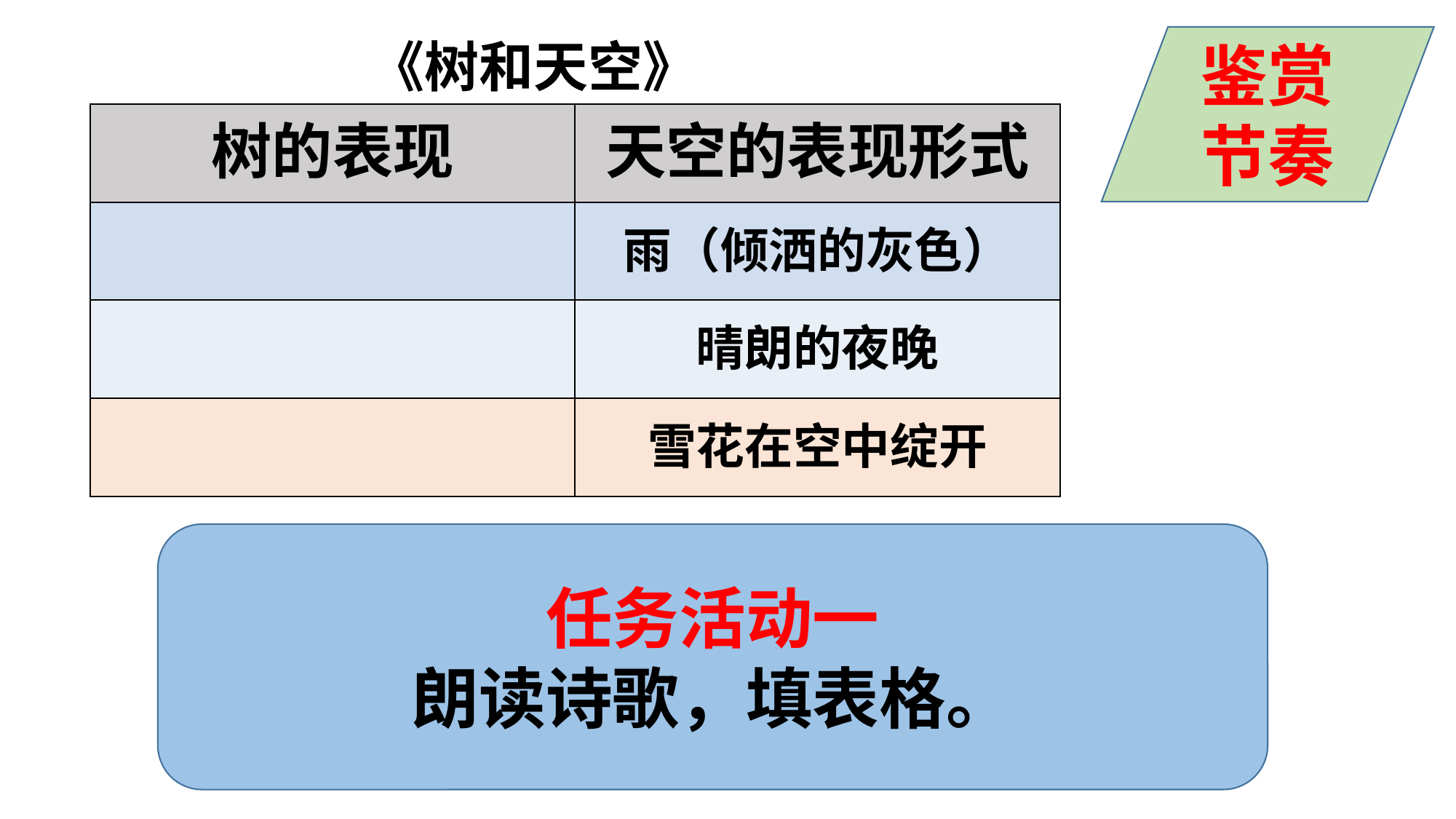

《树和天空》
鉴赏节奏
| 树的表现 | 天空的表现形式 |
| --- | --- |
|  | 雨（倾洒的灰色） |
|  | 晴朗的夜晚 |
|  | 雪花在空中绽开 |
任务活动一
朗读诗歌，填表格。